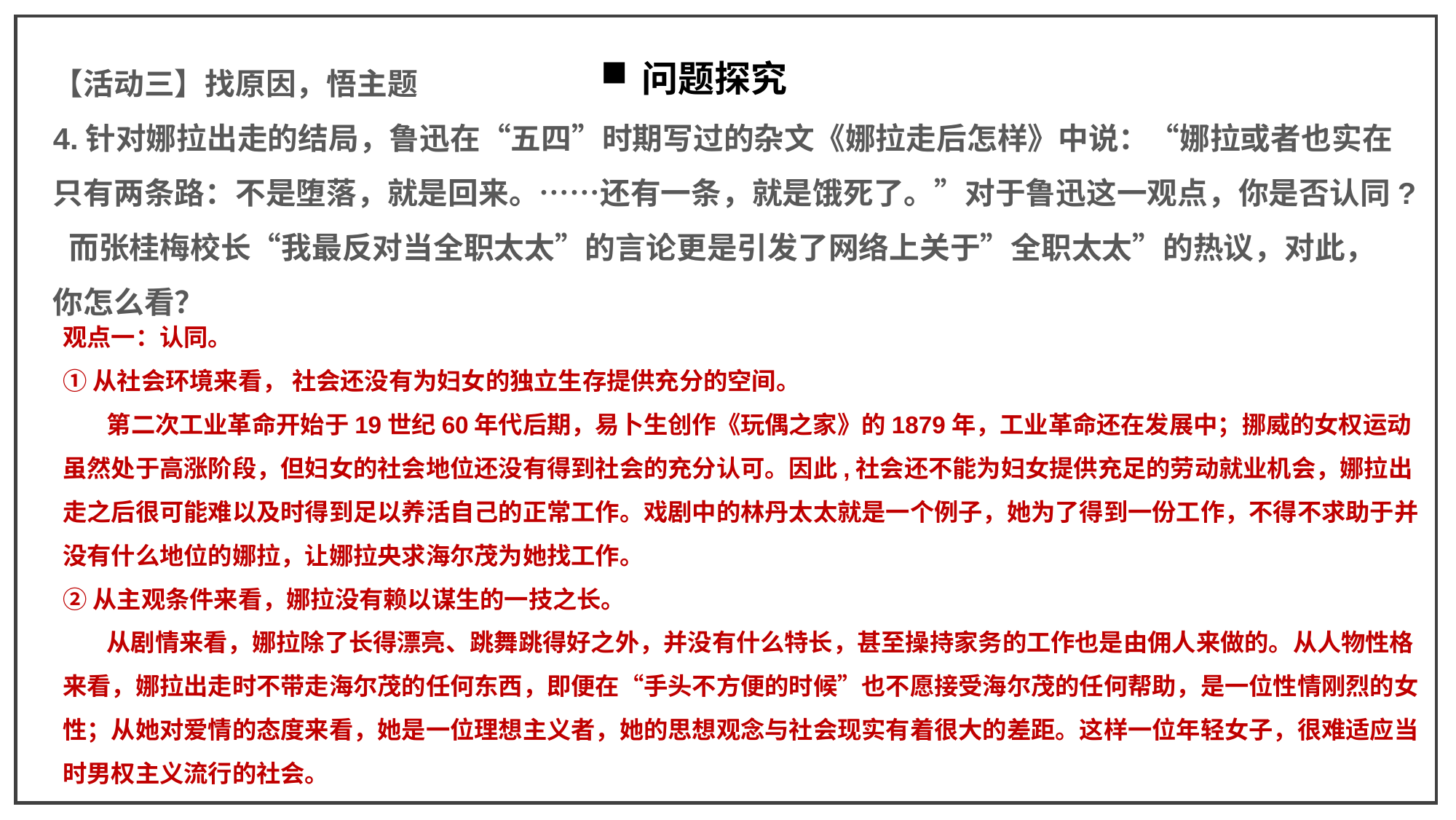

问题探究
【活动三】找原因，悟主题
4.针对娜拉出走的结局，鲁迅在“五四”时期写过的杂文《娜拉走后怎样》中说：“娜拉或者也实在只有两条路：不是堕落，就是回来。……还有一条，就是饿死了。”对于鲁迅这一观点，你是否认同? 而张桂梅校长“我最反对当全职太太”的言论更是引发了网络上关于”全职太太”的热议，对此，你怎么看？
观点一：认同。
①从社会环境来看， 社会还没有为妇女的独立生存提供充分的空间。
       第二次工业革命开始于19世纪60年代后期，易卜生创作《玩偶之家》的1879年，工业革命还在发展中；挪威的女权运动虽然处于高涨阶段，但妇女的社会地位还没有得到社会的充分认可。因此,社会还不能为妇女提供充足的劳动就业机会，娜拉出走之后很可能难以及时得到足以养活自己的正常工作。戏剧中的林丹太太就是一个例子，她为了得到一份工作，不得不求助于并没有什么地位的娜拉，让娜拉央求海尔茂为她找工作。
②从主观条件来看，娜拉没有赖以谋生的一技之长。
       从剧情来看，娜拉除了长得漂亮、跳舞跳得好之外，并没有什么特长，甚至操持家务的工作也是由佣人来做的。从人物性格来看，娜拉出走时不带走海尔茂的任何东西，即便在“手头不方便的时候”也不愿接受海尔茂的任何帮助，是一位性情刚烈的女性；从她对爱情的态度来看，她是一位理想主义者，她的思想观念与社会现实有着很大的差距。这样一位年轻女子，很难适应当时男权主义流行的社会。